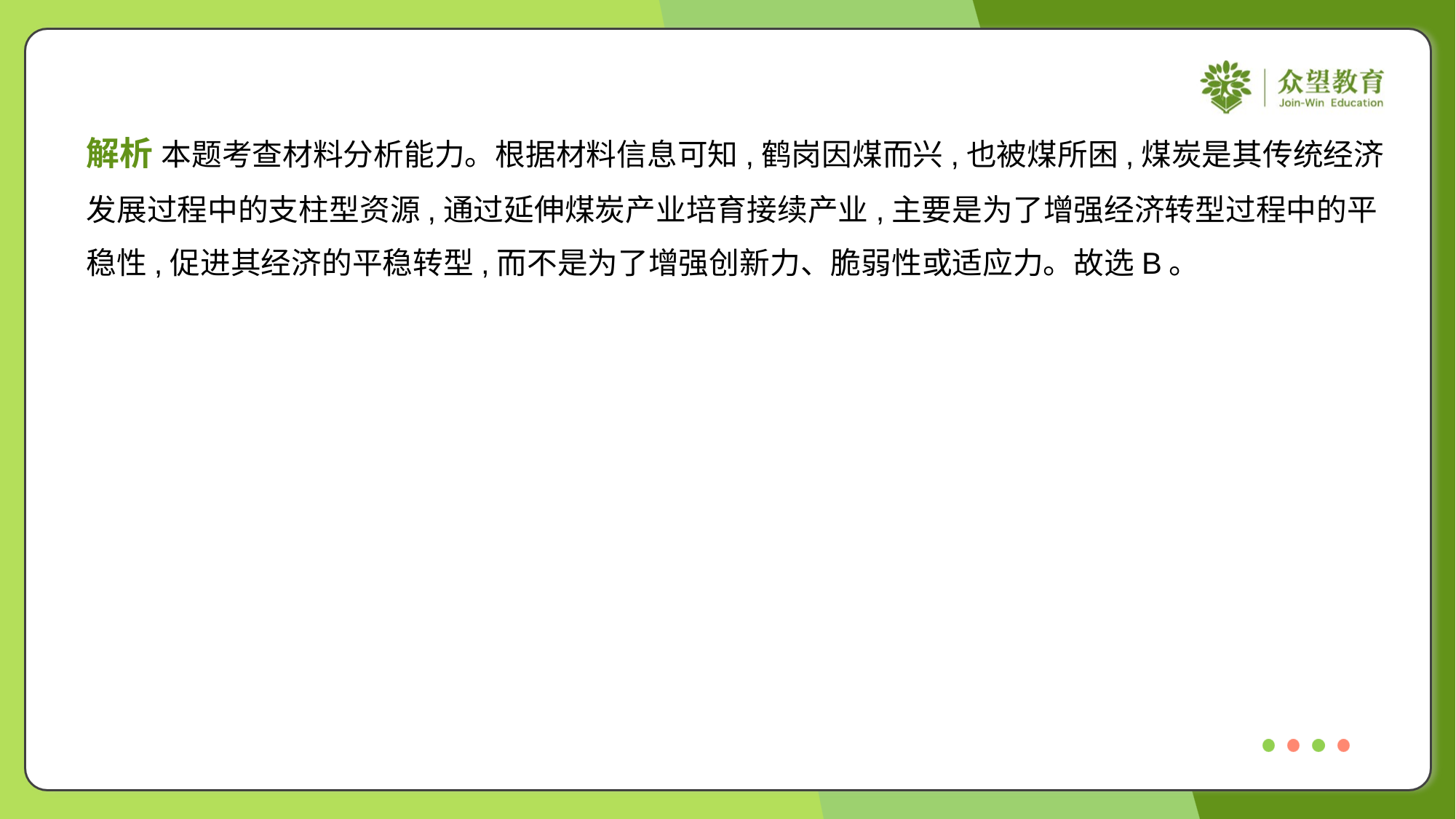

解析 本题考查材料分析能力。根据材料信息可知,鹤岗因煤而兴,也被煤所困,煤炭是其传统经济
发展过程中的支柱型资源,通过延伸煤炭产业培育接续产业,主要是为了增强经济转型过程中的平
稳性,促进其经济的平稳转型,而不是为了增强创新力、脆弱性或适应力。故选B。